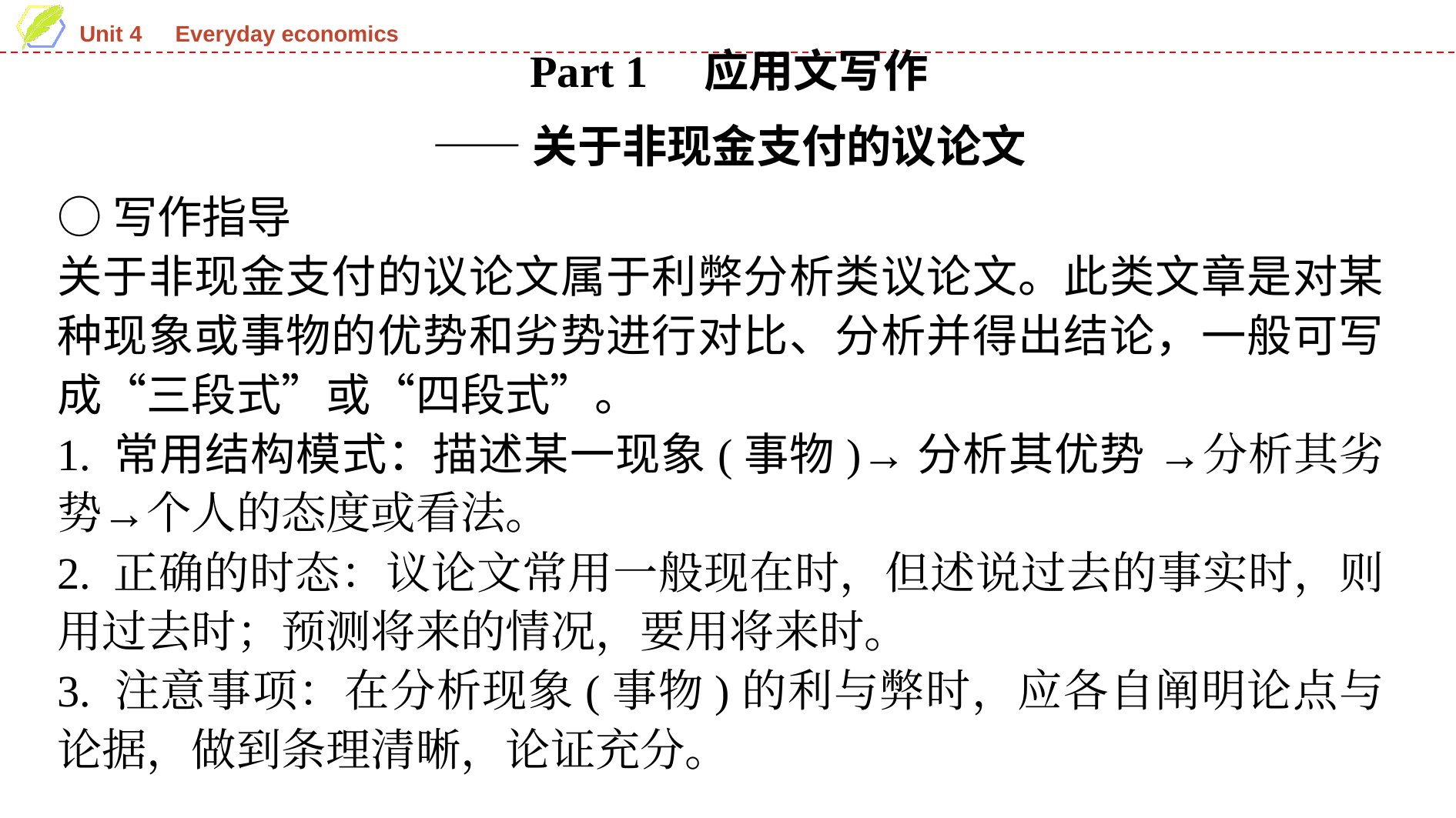

Part 1    应用文写作
——关于非现金支付的议论文
○写作指导
关于非现金支付的议论文属于利弊分析类议论文。此类文章是对某种现象或事物的优势和劣势进行对比、分析并得出结论，一般可写成“三段式”或“四段式”。
1. 常用结构模式：描述某一现象(事物)→分析其优势 →分析其劣势→个人的态度或看法。
2. 正确的时态：议论文常用一般现在时，但述说过去的事实时，则用过去时；预测将来的情况，要用将来时。
3. 注意事项：在分析现象(事物)的利与弊时，应各自阐明论点与论据，做到条理清晰，论证充分。